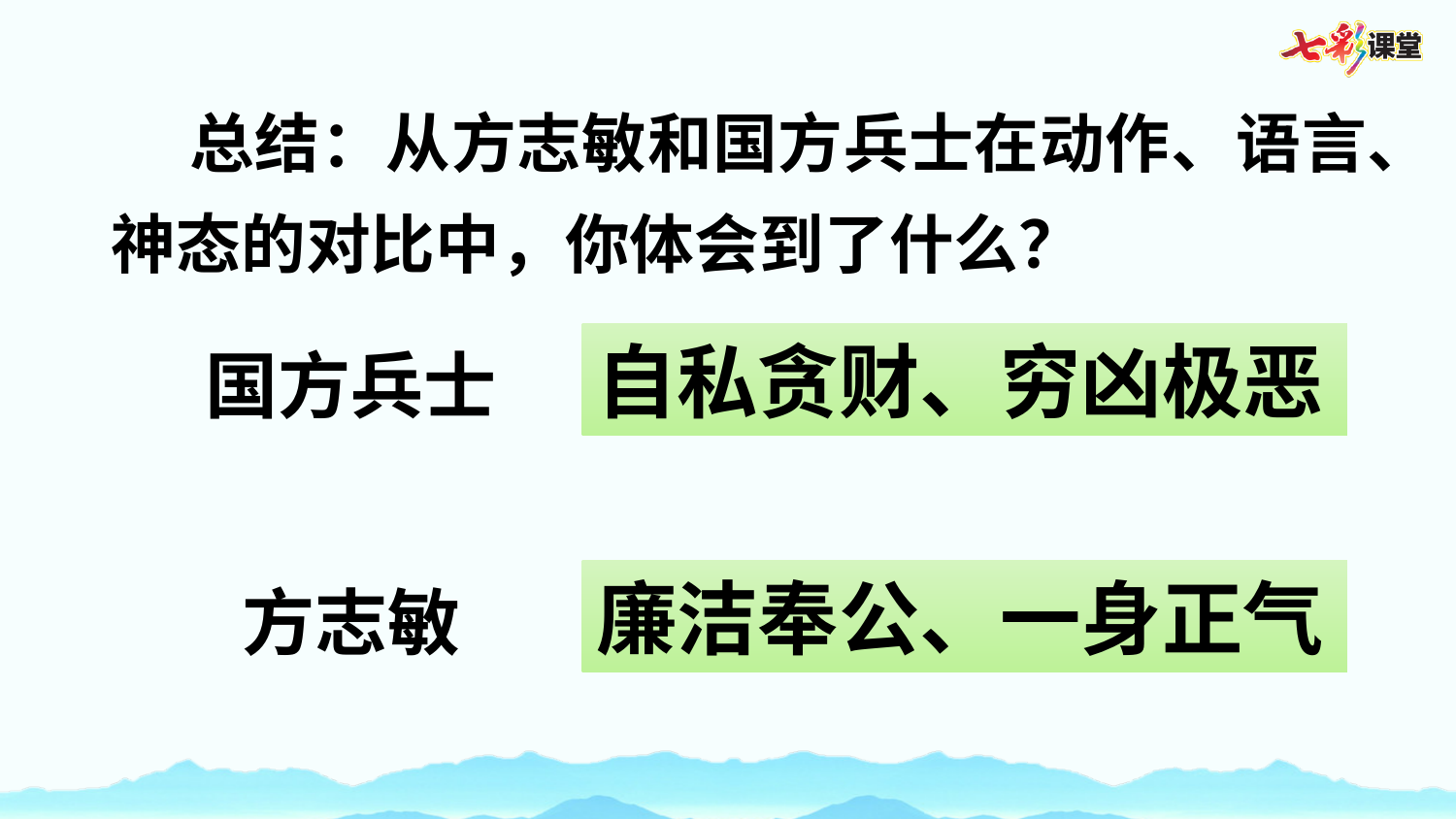

总结：从方志敏和国方兵士在动作、语言、神态的对比中，你体会到了什么？
自私贪财、穷凶极恶
国方兵士
廉洁奉公、一身正气
方志敏